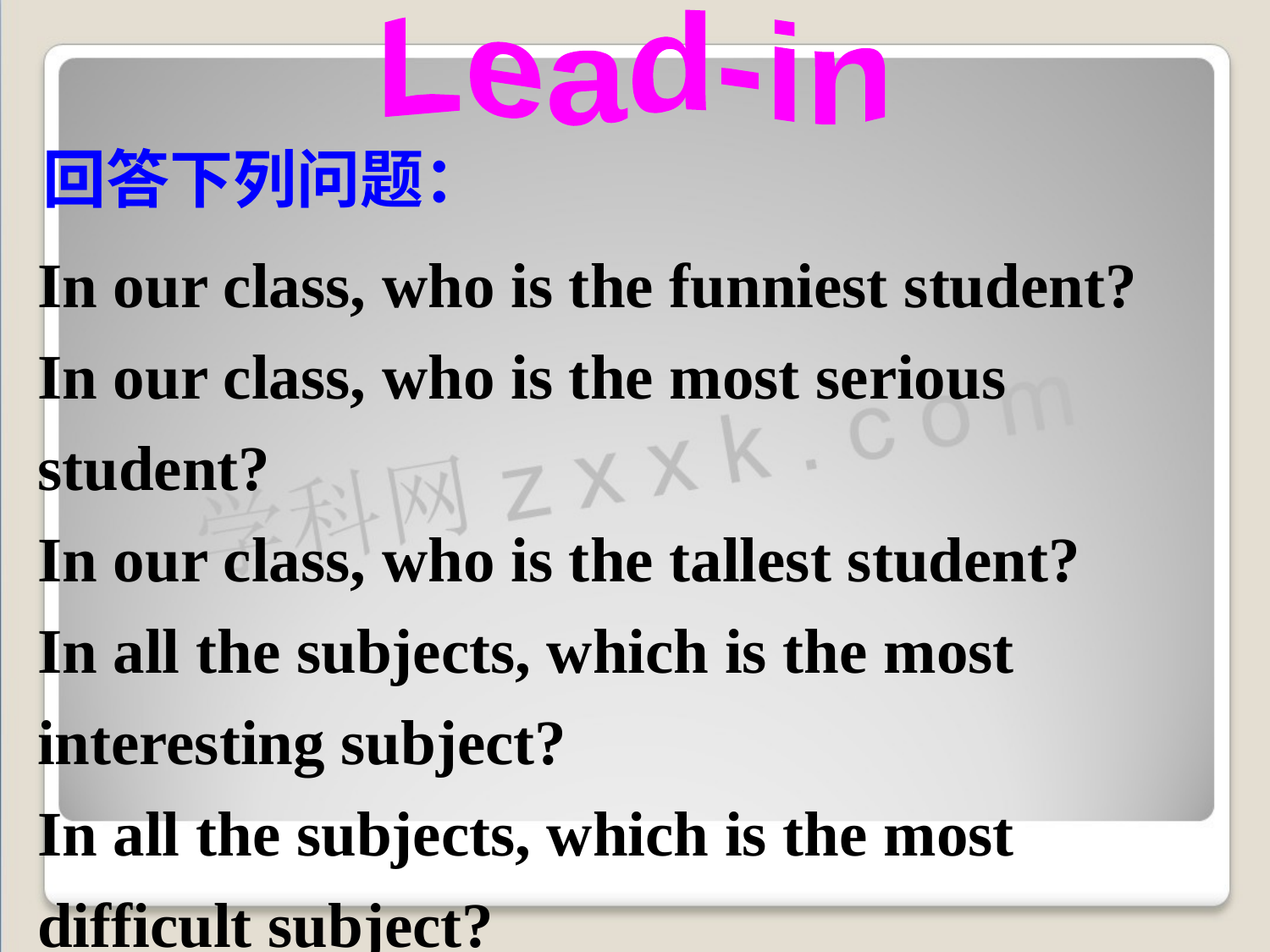

Lead-in
回答下列问题：
In our class, who is the funniest student?
In our class, who is the most serious student?
In our class, who is the tallest student?
In all the subjects, which is the most
interesting subject?
In all the subjects, which is the most difficult subject?